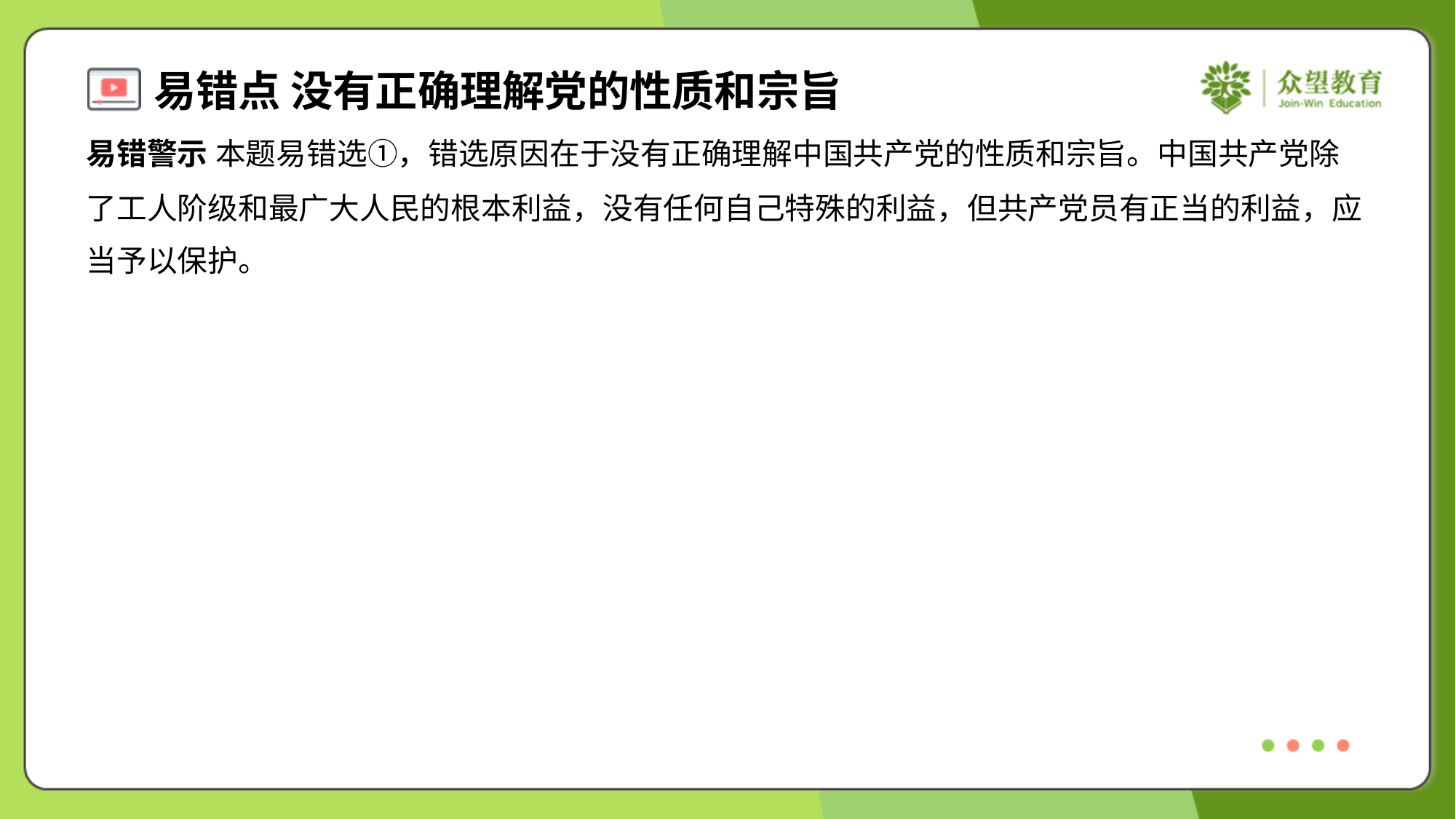

易错警示 本题易错选①，错选原因在于没有正确理解中国共产党的性质和宗旨。中国共产党除
了工人阶级和最广大人民的根本利益，没有任何自己特殊的利益，但共产党员有正当的利益，应
当予以保护。